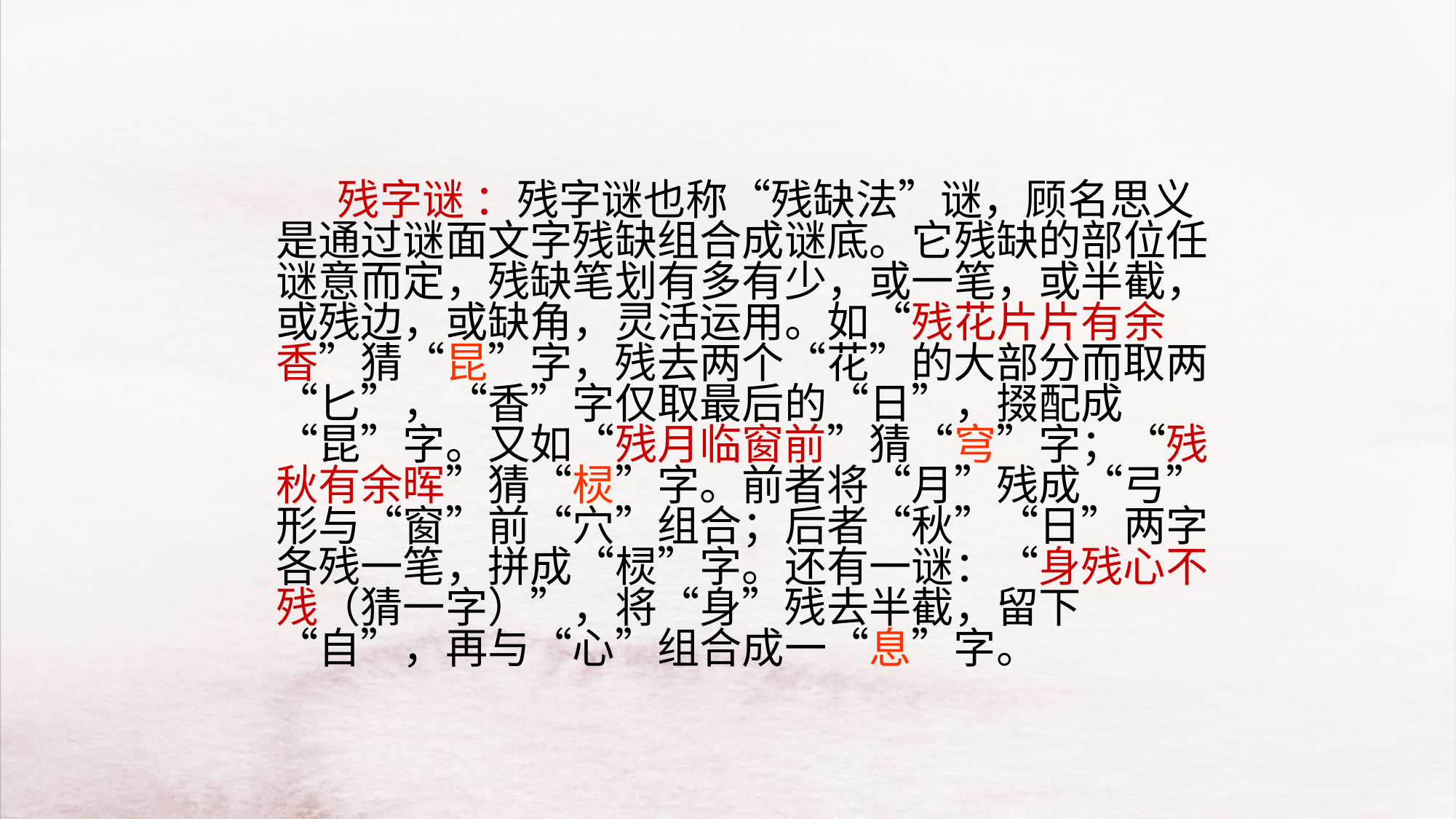

残字谜 ：残字谜也称“残缺法”谜，顾名思义是通过谜面文字残缺组合成谜底。它残缺的部位任谜意而定，残缺笔划有多有少，或一笔，或半截，或残边，或缺角，灵活运用。如“残花片片有余香”猜“昆”字，残去两个“花”的大部分而取两“匕”，“香”字仅取最后的“日”，掇配成“昆”字。又如“残月临窗前”猜“穹”字；“残秋有余晖”猜“棂”字。前者将“月”残成“弓”形与“窗”前“穴”组合；后者“秋”“日”两字各残一笔，拼成“棂”字。还有一谜：“身残心不残（猜一字）”，将“身”残去半截，留下“自”，再与“心”组合成一“息”字。